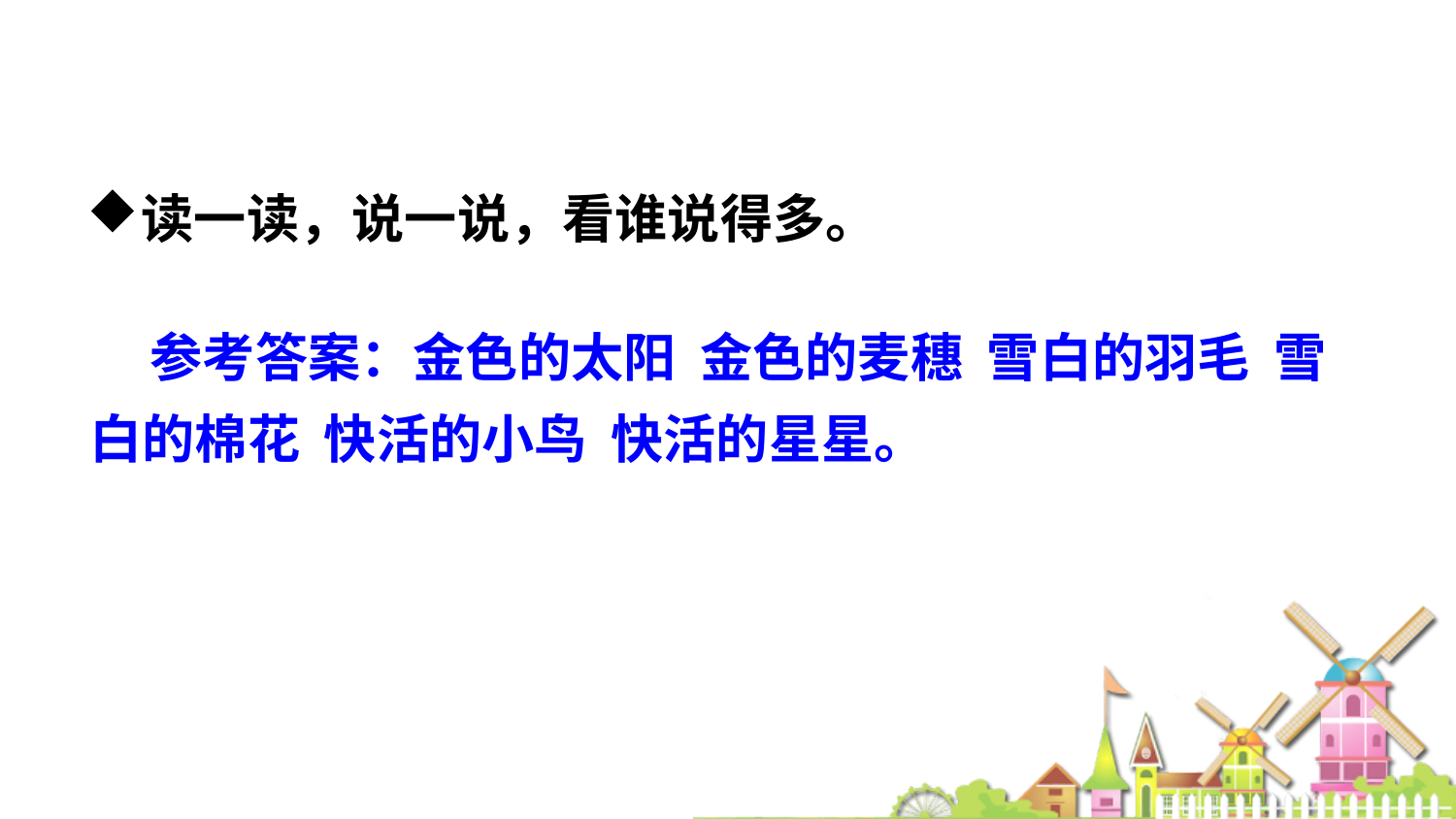

读一读，说一说，看谁说得多。
    参考答案：金色的太阳  金色的麦穗  雪白的羽毛  雪白的棉花  快活的小鸟  快活的星星。